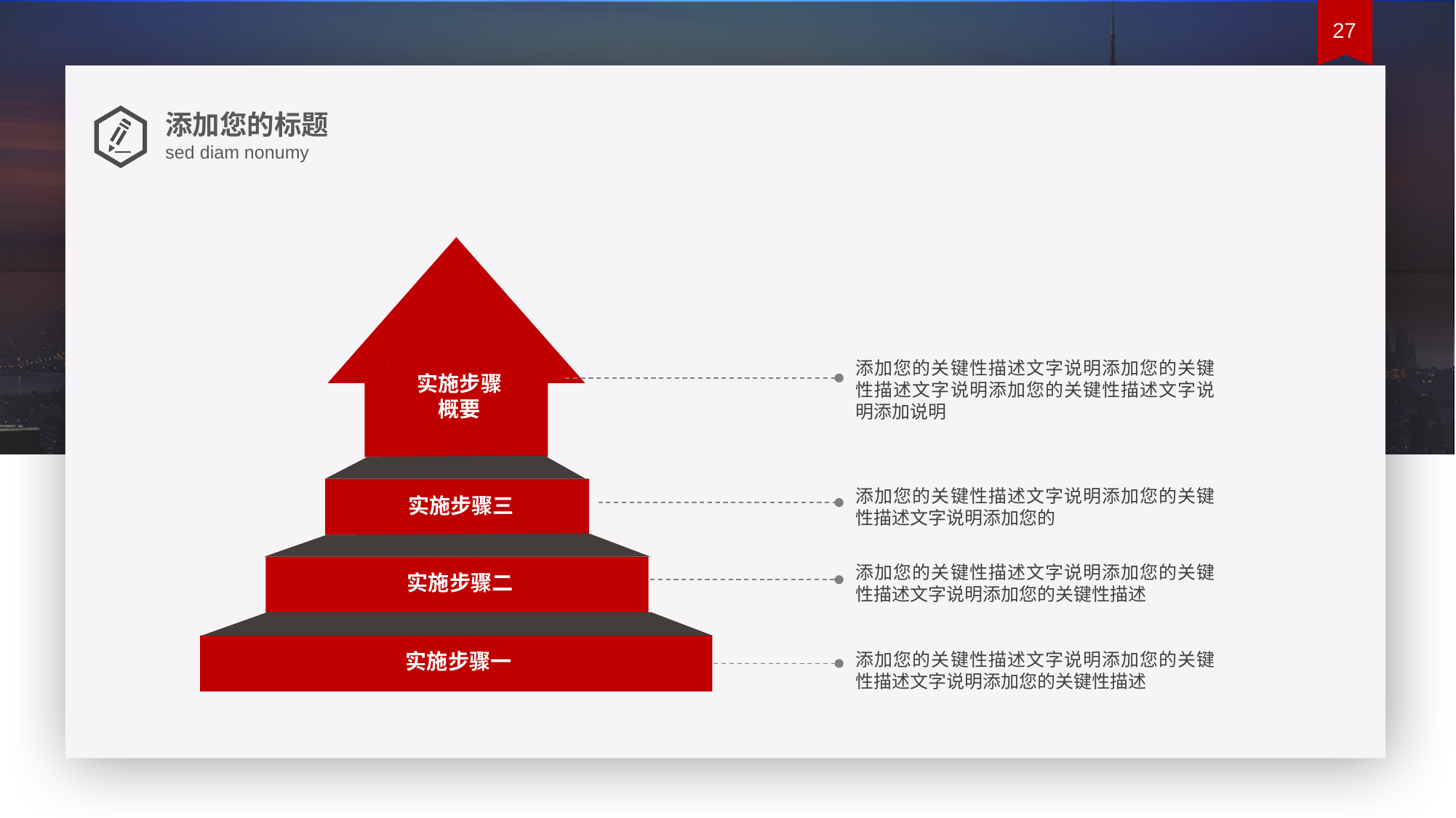

添加您的标题
sed diam nonumy

实施步骤
概要

实施步骤三

实施步骤二

实施步骤一
添加您的关键性描述文字说明添加您的关键性描述文字说明添加您的关键性描述文字说明添加说明
添加您的关键性描述文字说明添加您的关键性描述文字说明添加您的
添加您的关键性描述文字说明添加您的关键性描述文字说明添加您的关键性描述
添加您的关键性描述文字说明添加您的关键性描述文字说明添加您的关键性描述